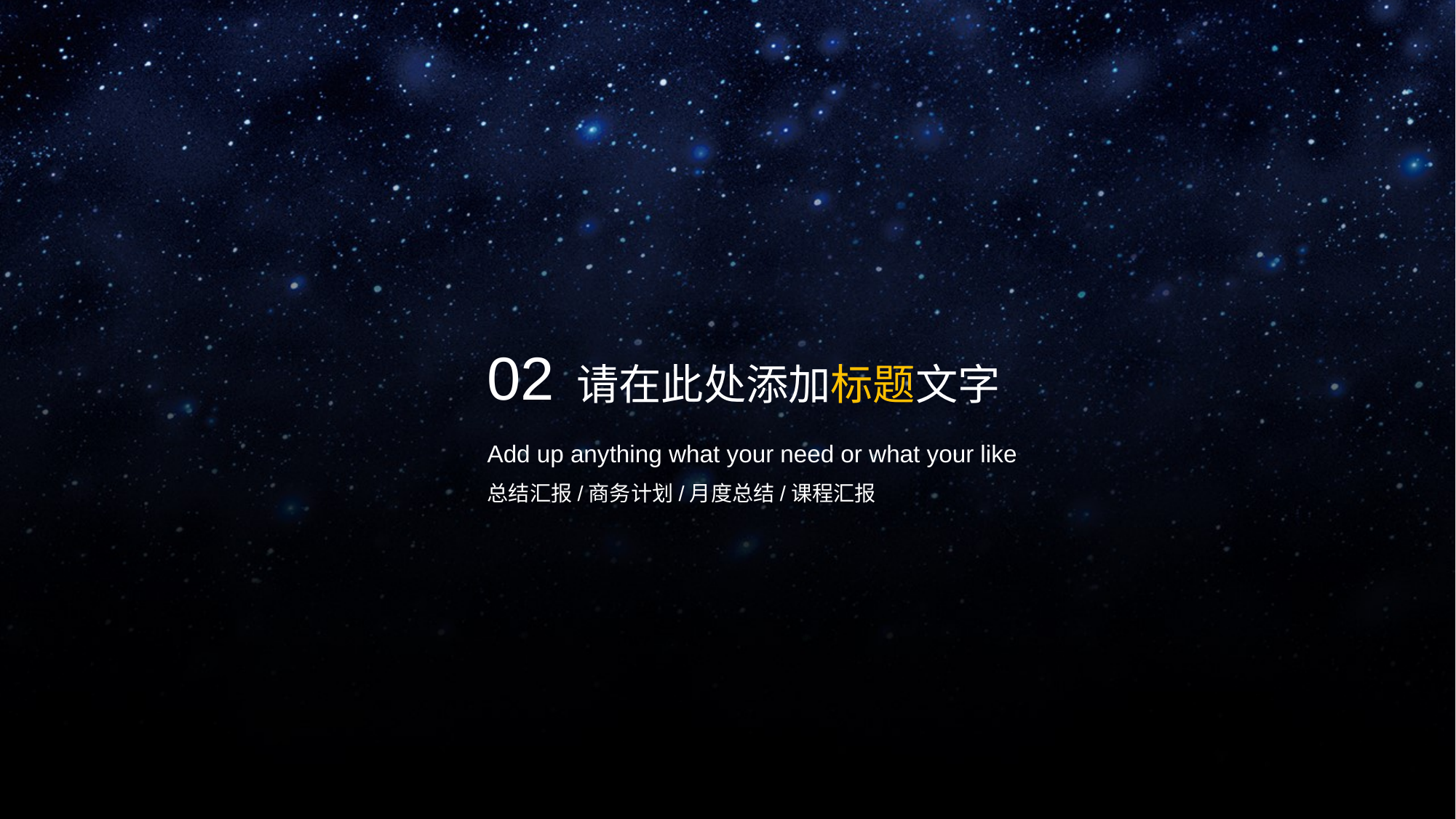

02 请在此处添加标题文字
Add up anything what your need or what your like
总结汇报/商务计划/月度总结/课程汇报